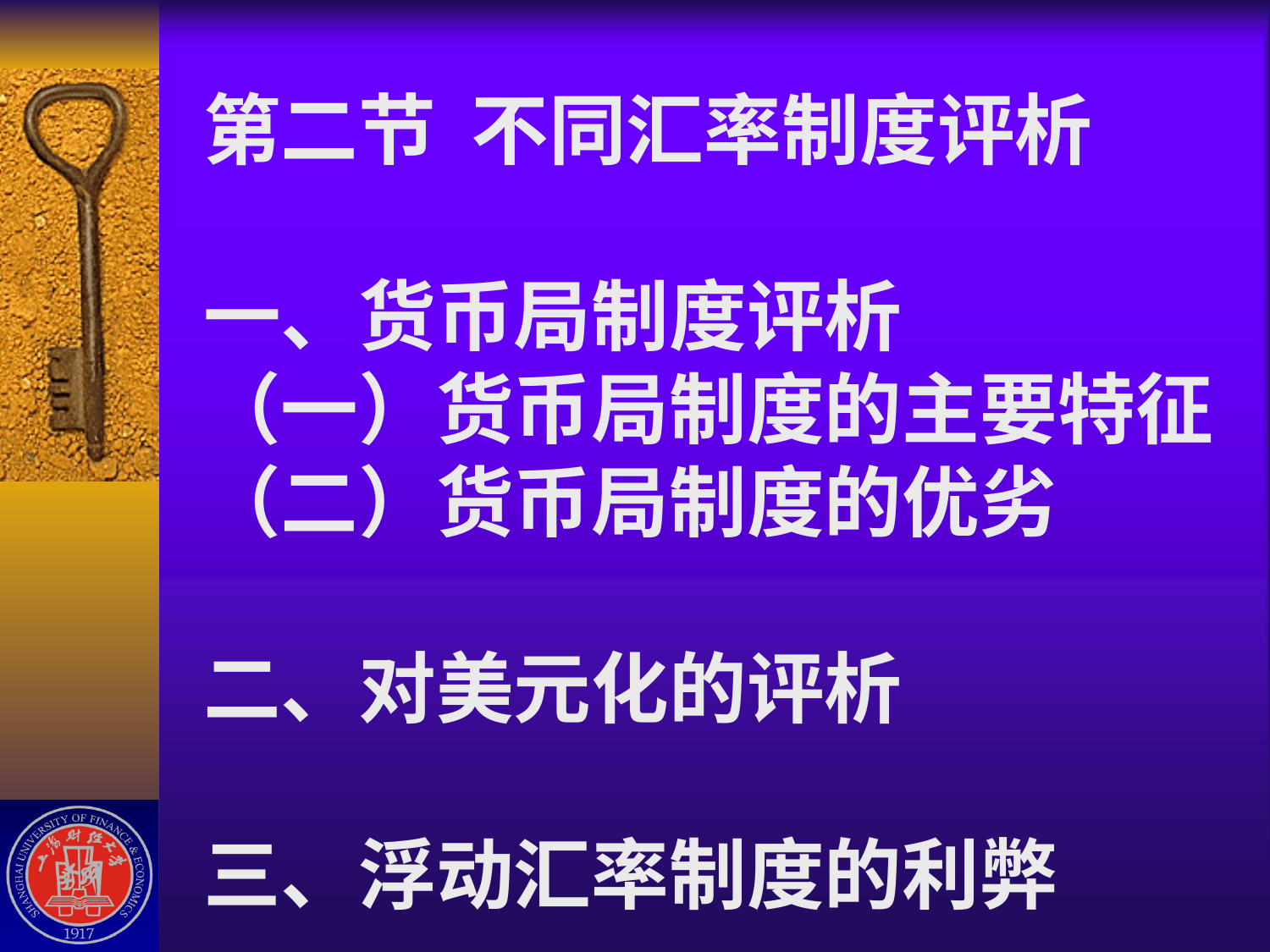

# 第二节  不同汇率制度评析 一、货币局制度评析 （一）货币局制度的主要特征 （二）货币局制度的优劣 二、对美元化的评析 三、浮动汇率制度的利弊